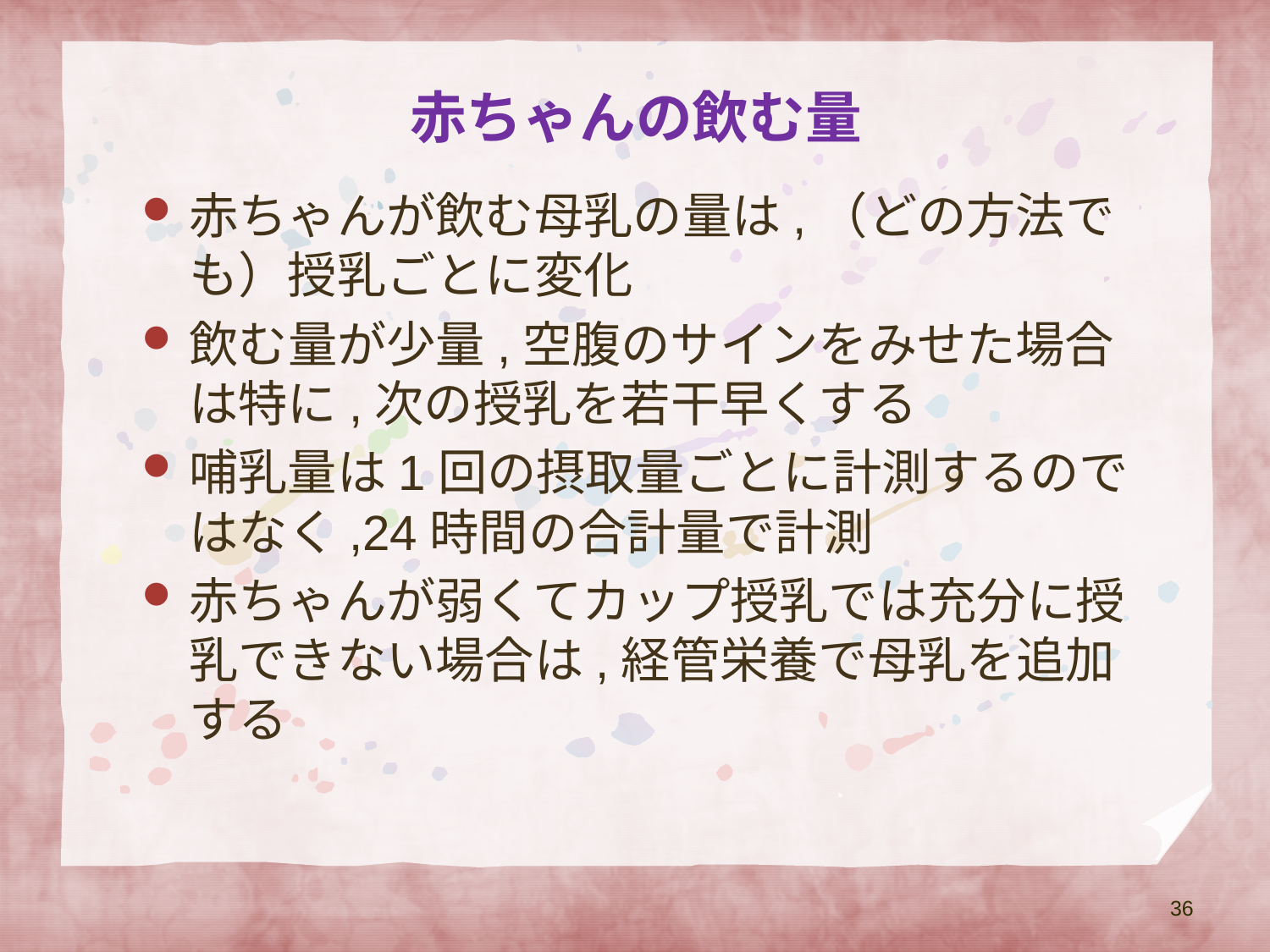

# 赤ちゃんの飲む量
赤ちゃんが飲む母乳の量は,（どの方法でも）授乳ごとに変化
飲む量が少量,空腹のサインをみせた場合は特に,次の授乳を若干早くする
哺乳量は1回の摂取量ごとに計測するのではなく,24時間の合計量で計測
赤ちゃんが弱くてカップ授乳では充分に授乳できない場合は,経管栄養で母乳を追加する
36